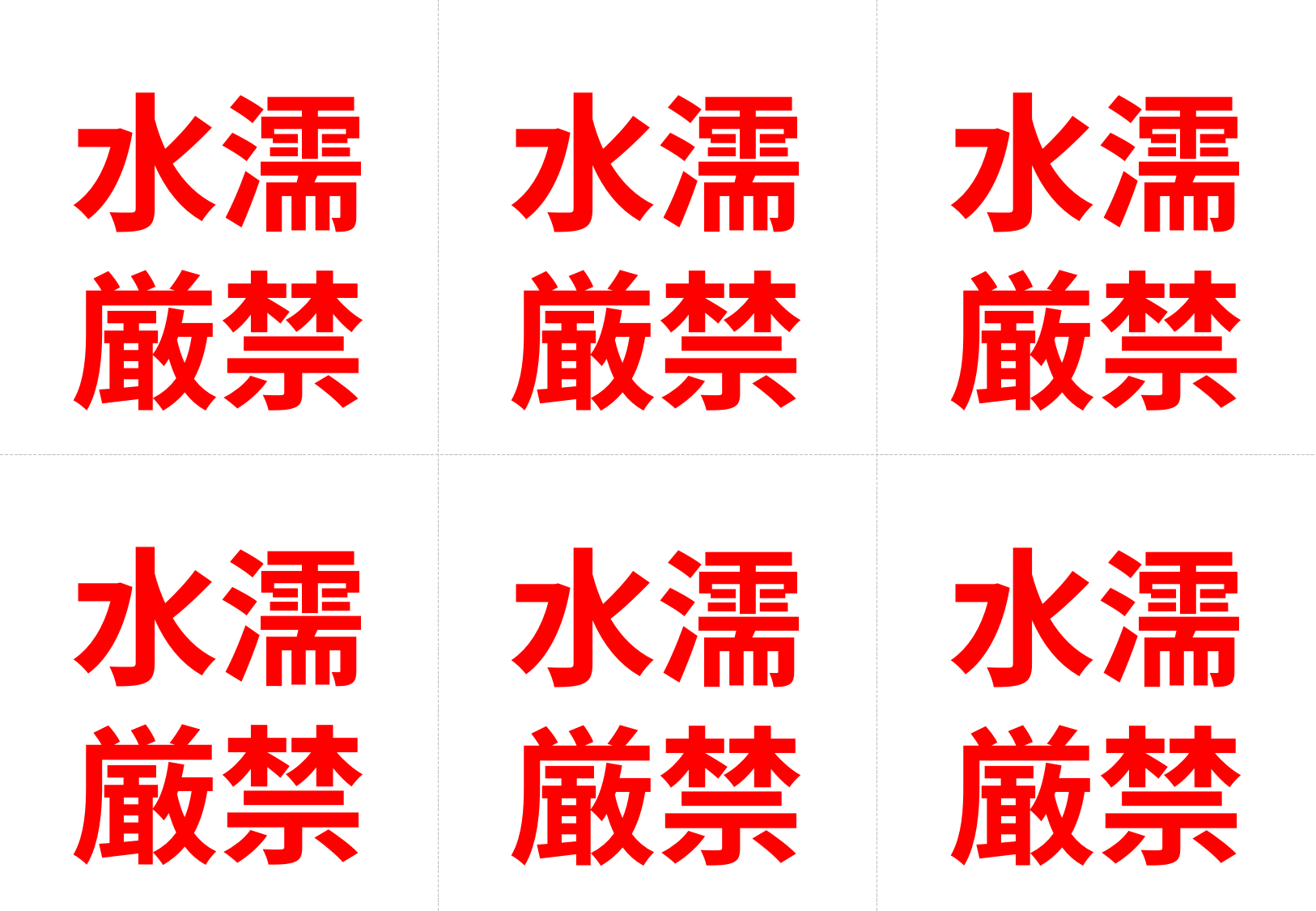

水濡
厳禁
水濡
厳禁
水濡
厳禁
水濡
厳禁
水濡
厳禁
水濡
厳禁